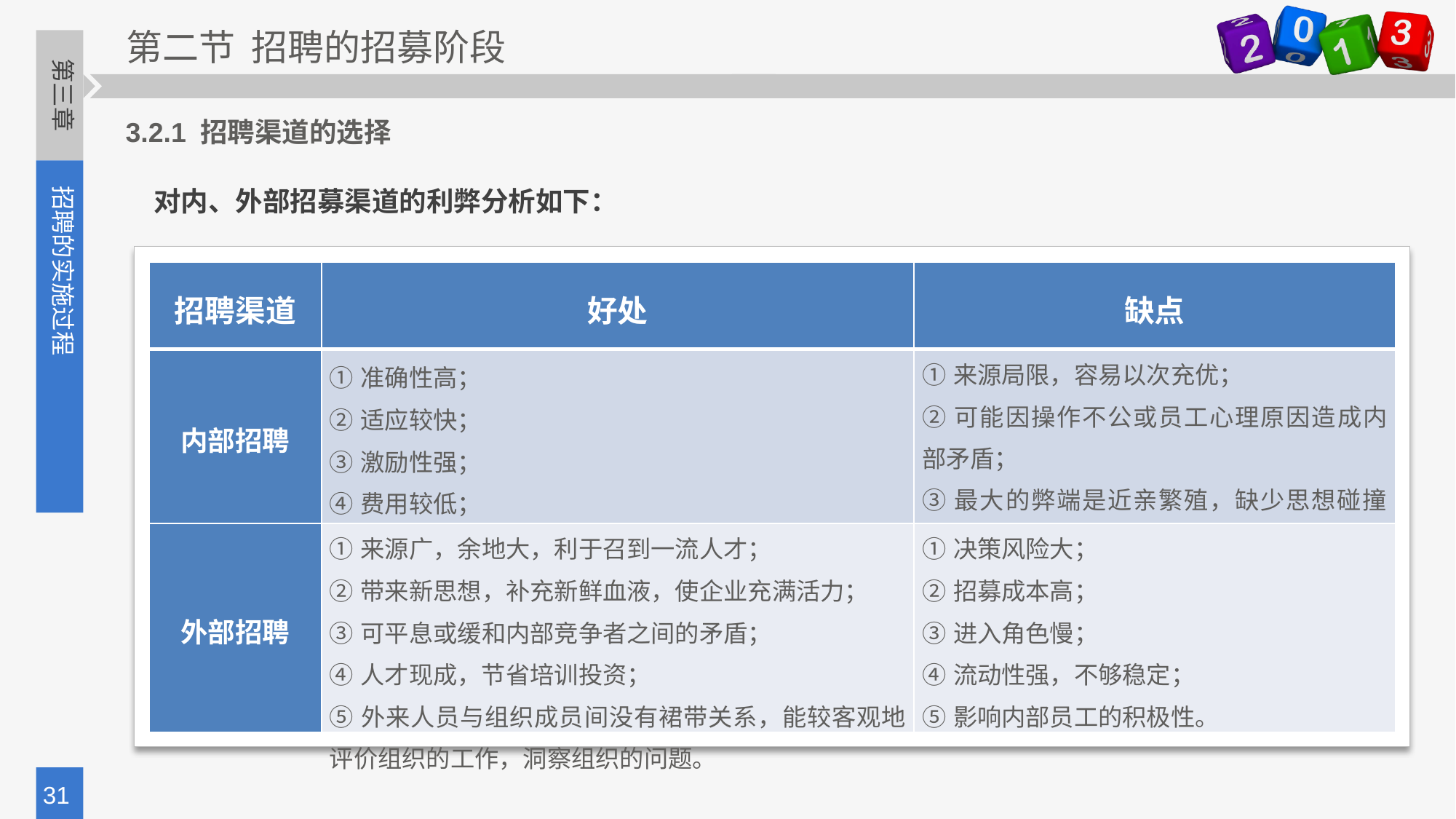

3.2.1 招聘渠道的选择
对内、外部招募渠道的利弊分析如下：

| 招聘渠道 | 好处 | 缺点 |
| --- | --- | --- |
| 内部招聘 | ①准确性高； ②适应较快； ③激励性强； ④费用较低； | ①来源局限，容易以次充优； ②可能因操作不公或员工心理原因造成内部矛盾； ③最大的弊端是近亲繁殖，缺少思想碰撞的火花，影响企业的活力和竞争力。 |
| 外部招聘 | ①来源广，余地大，利于召到一流人才； ②带来新思想，补充新鲜血液，使企业充满活力； ③可平息或缓和内部竞争者之间的矛盾； ④人才现成，节省培训投资； ⑤外来人员与组织成员间没有裙带关系，能较客观地评价组织的工作，洞察组织的问题。 | ①决策风险大； ②招募成本高； ③进入角色慢； ④流动性强，不够稳定； ⑤影响内部员工的积极性。 |